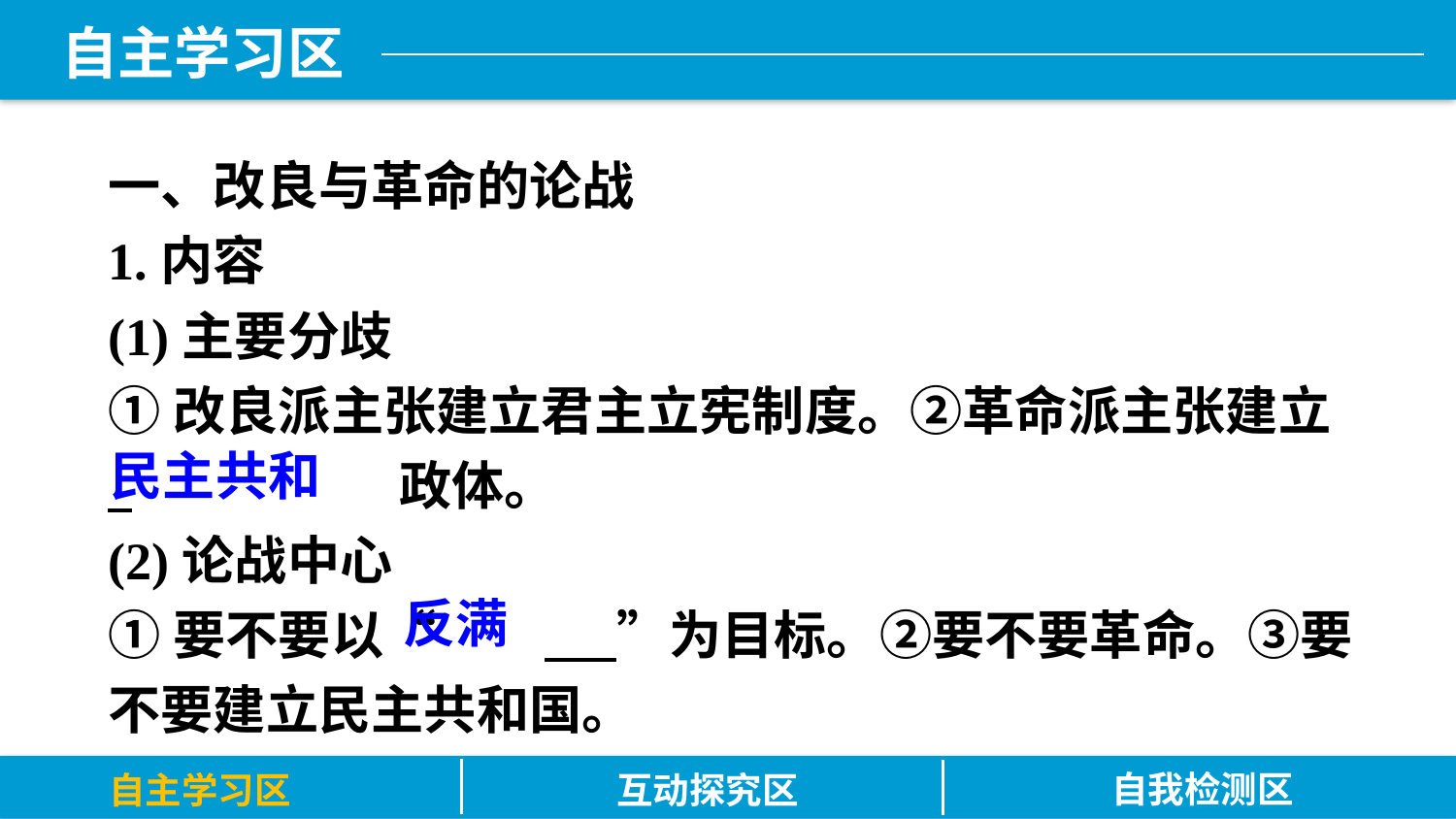

一、改良与革命的论战
1.内容
(1)主要分歧
①改良派主张建立君主立宪制度。②革命派主张建立
  		政体。
(2)论战中心
①要不要以“	      ”为目标。②要不要革命。③要不要建立民主共和国。
民主共和
反满
自我检测区
自主学习区
互动探究区